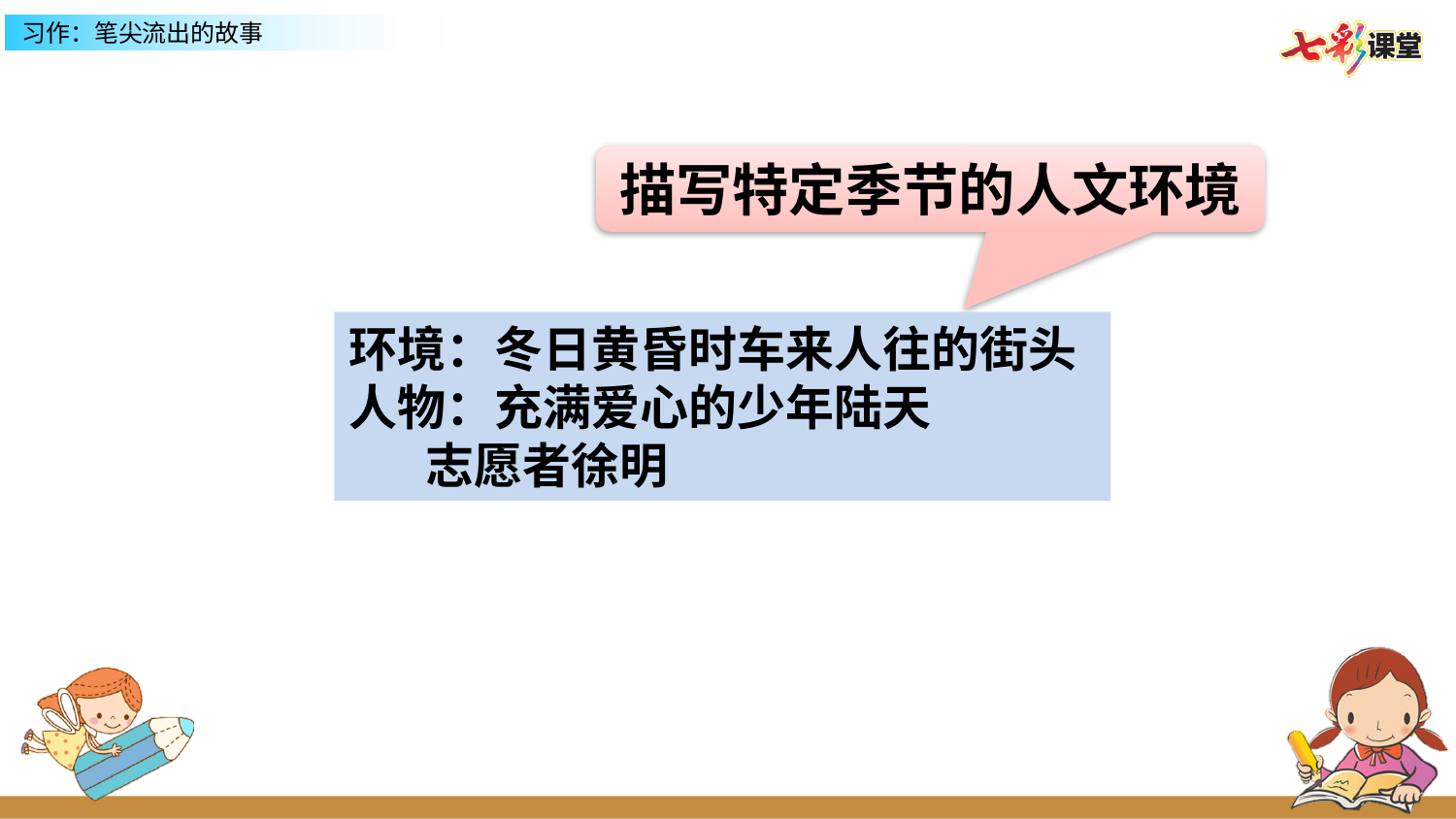

描写特定季节的人文环境
环境：冬日黄昏时车来人往的街头
人物：充满爱心的少年陆天
      志愿者徐明